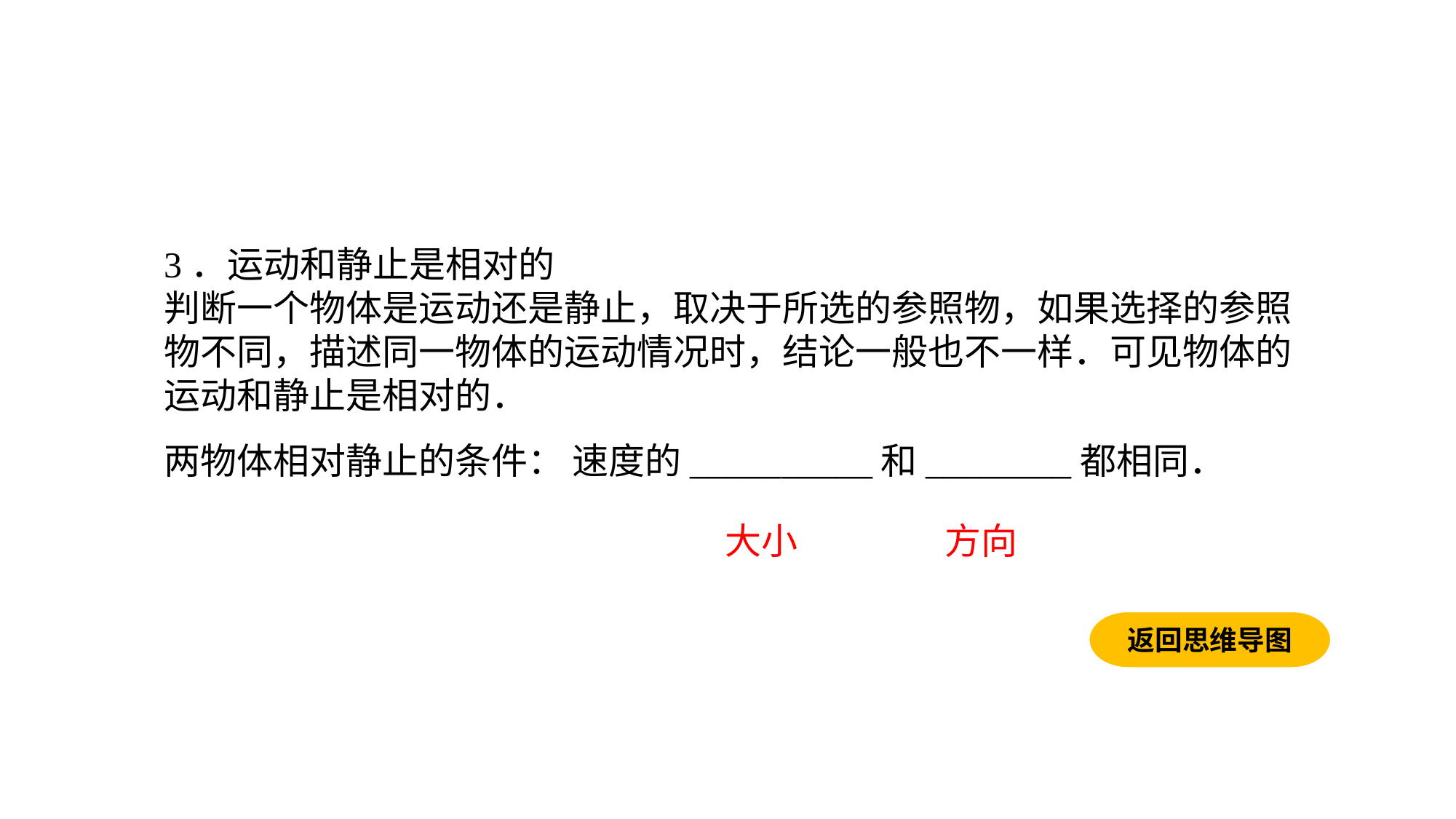

3．运动和静止是相对的判断一个物体是运动还是静止，取决于所选的参照物，如果选择的参照物不同，描述同一物体的运动情况时，结论一般也不一样．可见物体的运动和静止是相对的．两物体相对静止的条件： 速度的__________和________都相同．
大小
方向
返回思维导图